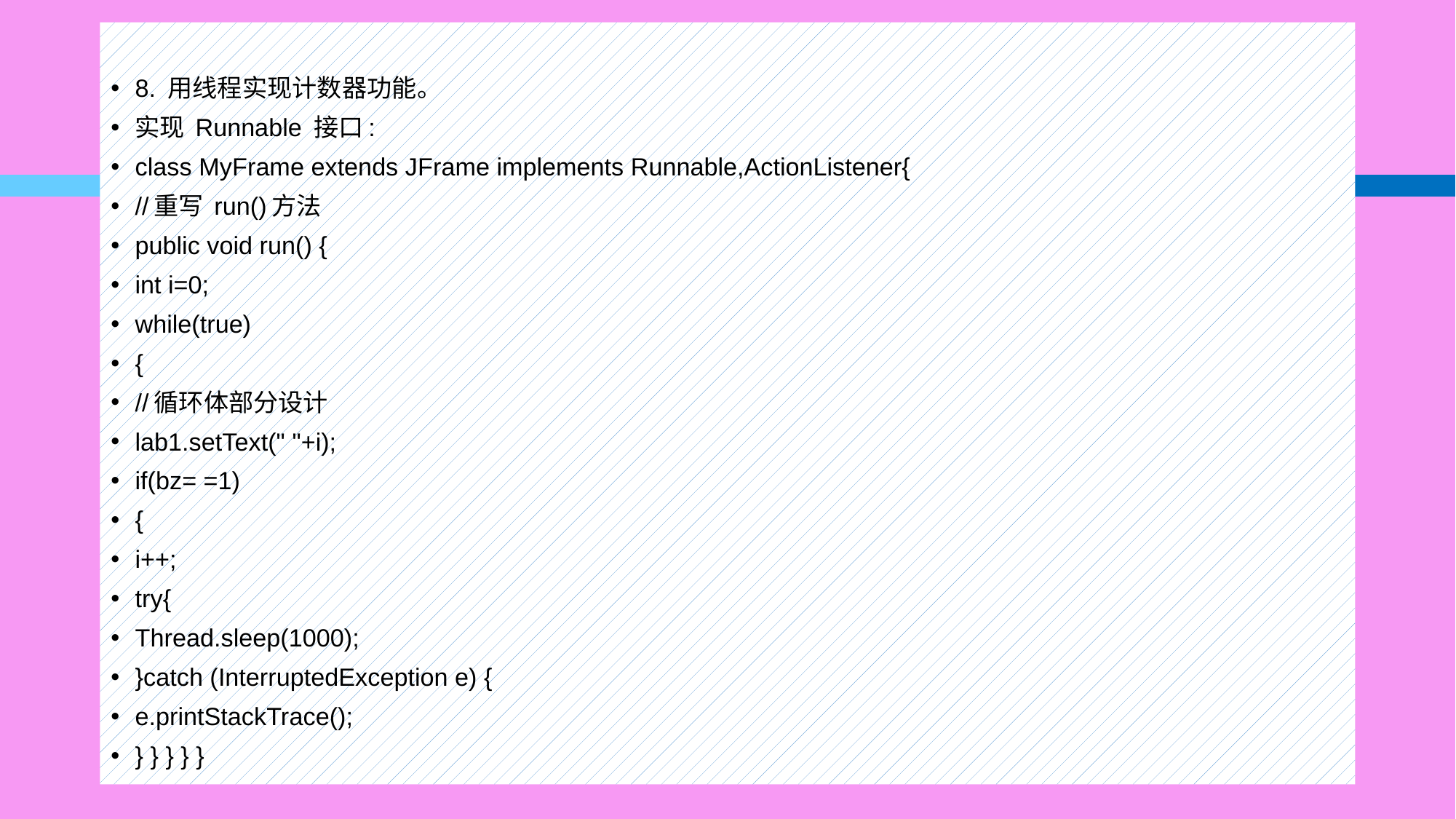

8. 用线程实现计数器功能。
实现 Runnable 接口:
class MyFrame extends JFrame implements Runnable,ActionListener{
//重写 run()方法
public void run() {
int i=0;
while(true)
{
//循环体部分设计
lab1.setText(" "+i);
if(bz= =1)
{
i++;
try{
Thread.sleep(1000);
}catch (InterruptedException e) {
e.printStackTrace();
} } } } }

#